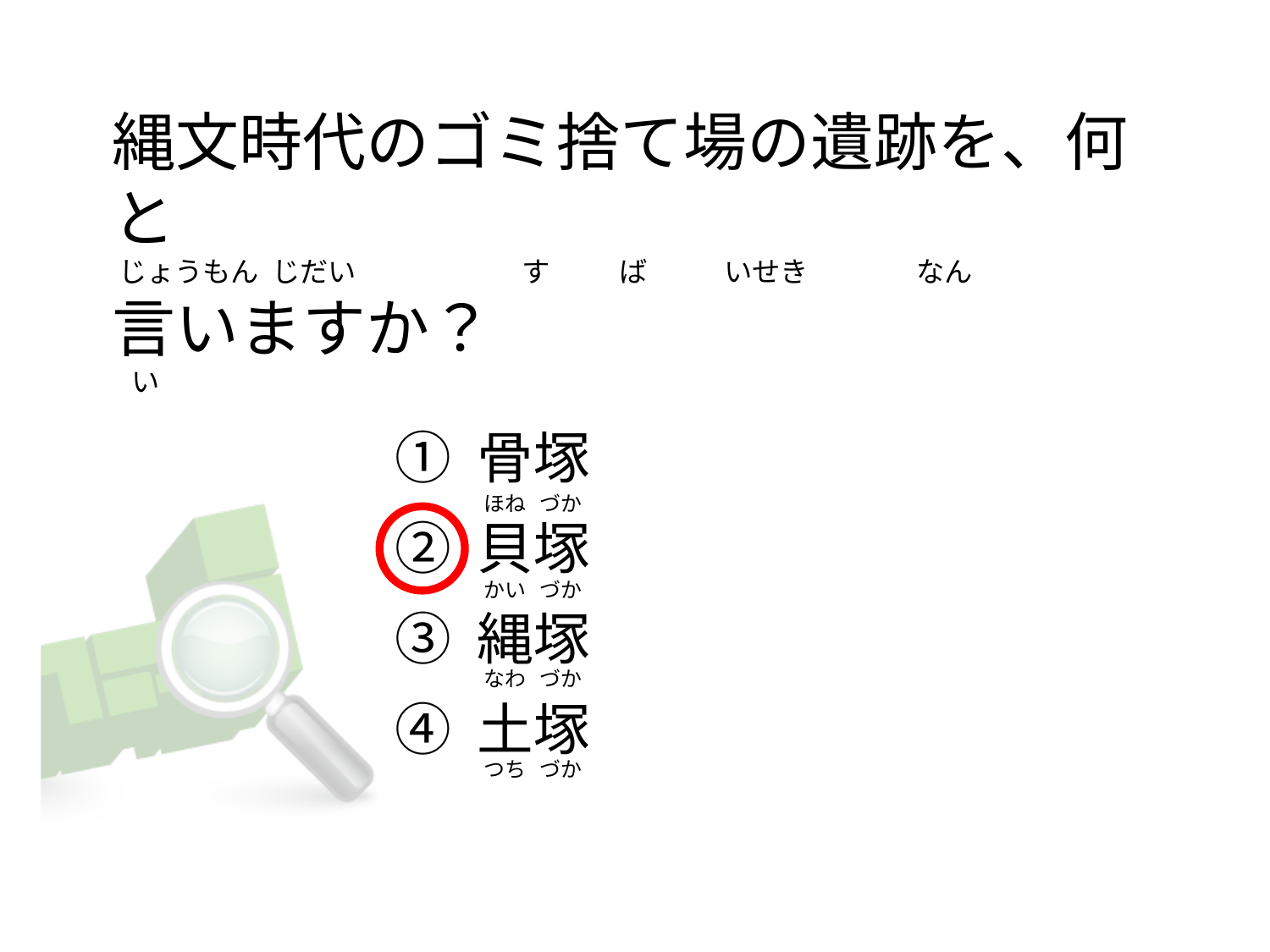

# 縄文時代のゴミ捨て場の遺跡を、何と   じょうもん  じだい                          す           ば            いせき                 なん 言いますか？        い
① 骨塚
② 貝塚
③ 縄塚
④ 土塚
 ほね   づか

 かい   づか
 なわ   づか
 つち   づか